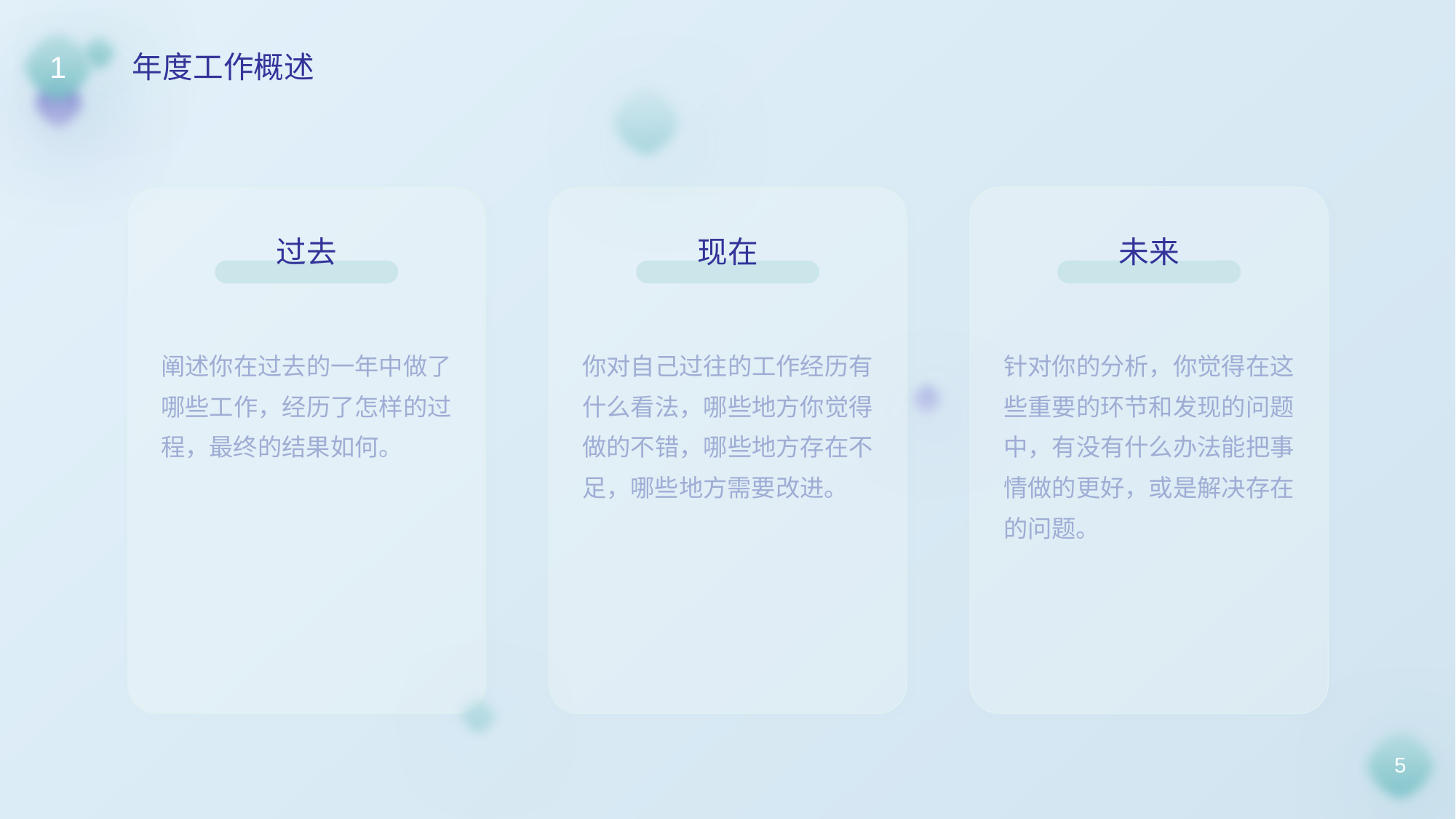

1

年度工作概述

过去

阐述你在过去的一年中做了哪些工作，经历了怎样的过程，最终的结果如何。

现在

你对自己过往的工作经历有什么看法，哪些地方你觉得做的不错，哪些地方存在不足，哪些地方需要改进。

未来

针对你的分析，你觉得在这些重要的环节和发现的问题中，有没有什么办法能把事情做的更好，或是解决存在的问题。

5